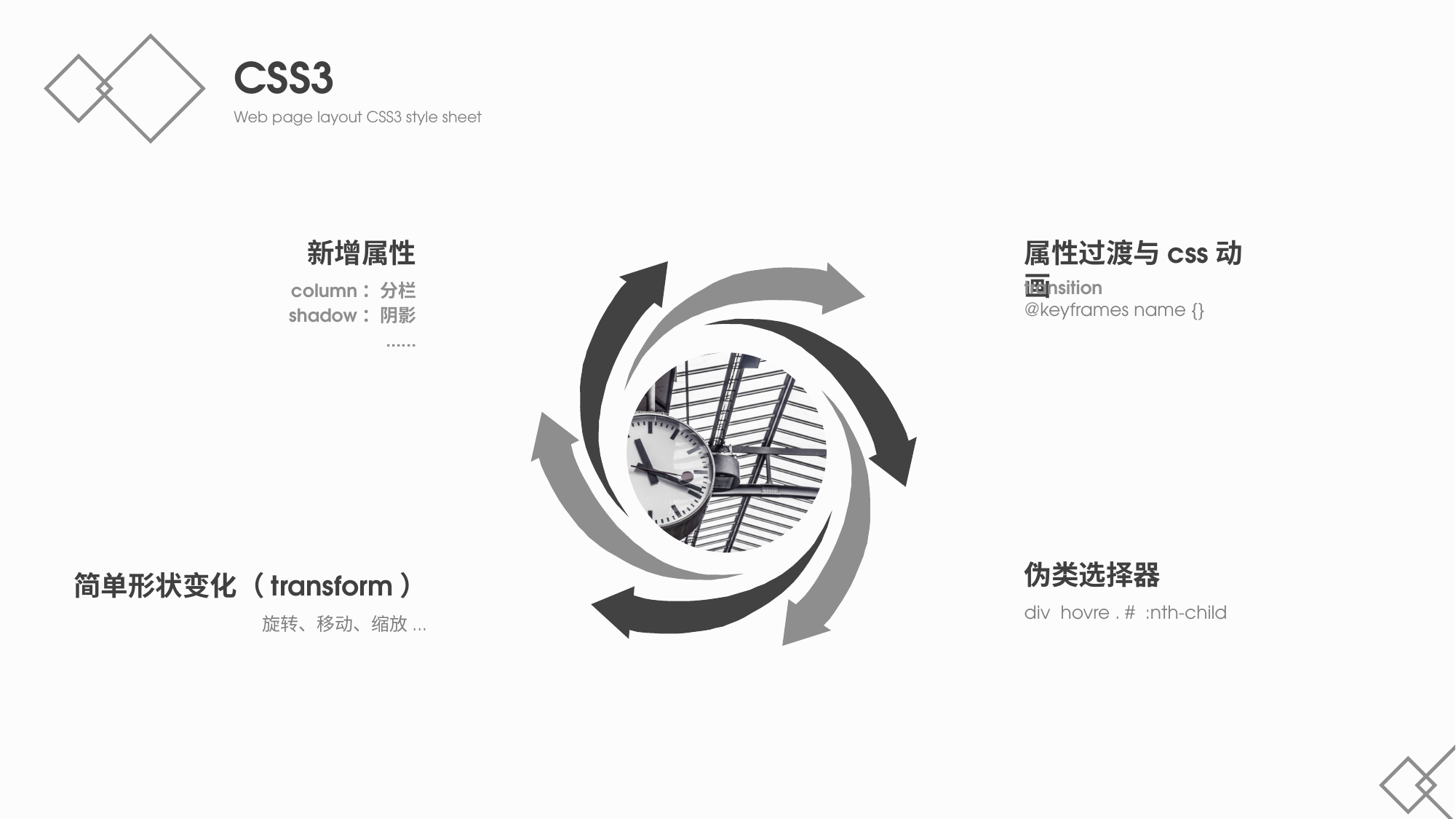

CSS3
Web page layout CSS3 style sheet

新增属性
column：分栏
shadow：阴影
......
属性过渡与css动画
transition
@keyframes name {}
伪类选择器
div  hovre . #  :nth-child
简单形状变化（transform）
旋转、移动、缩放...